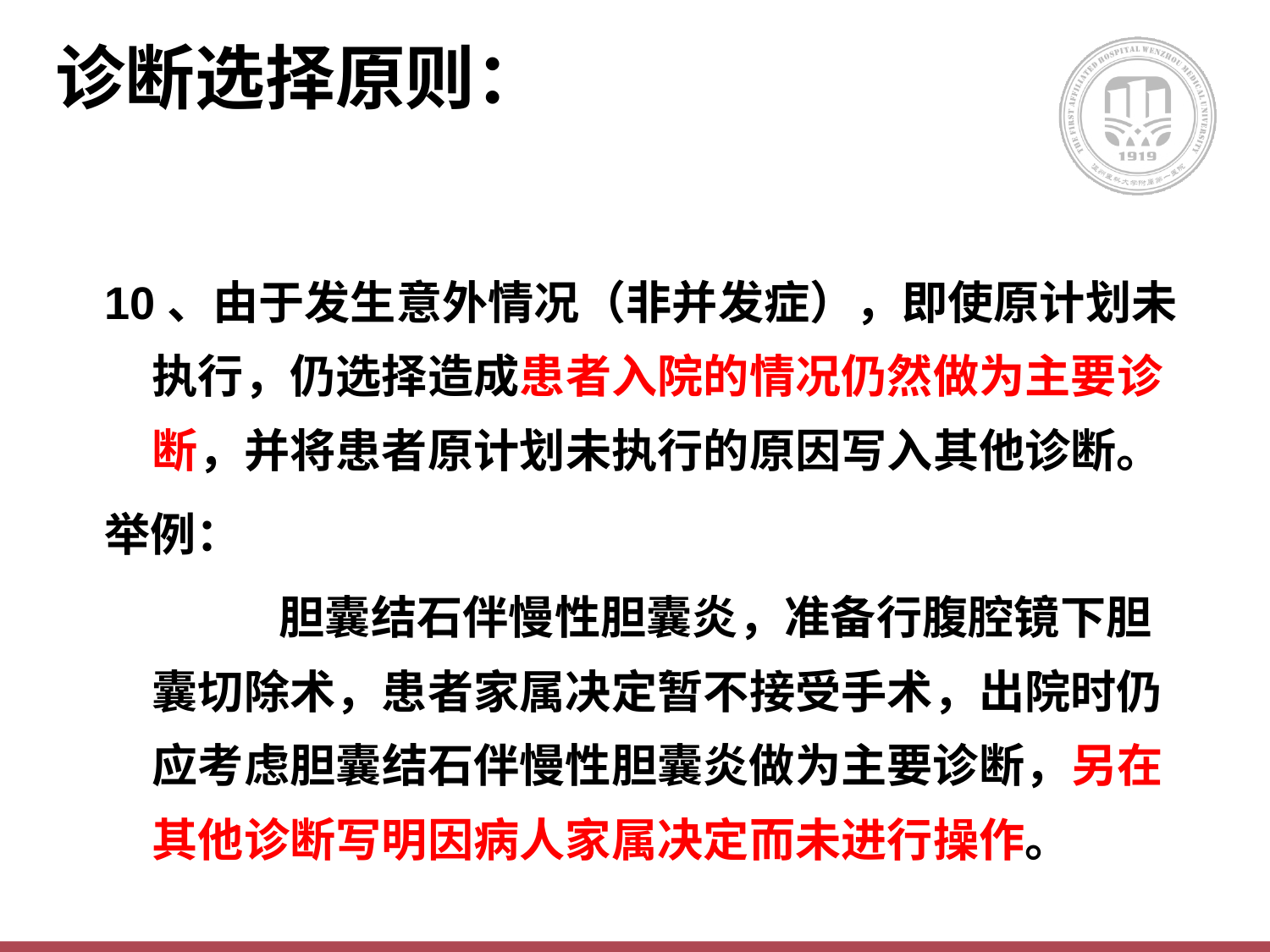

# 诊断选择原则：
10、由于发生意外情况（非并发症），即使原计划未执行，仍选择造成患者入院的情况仍然做为主要诊断，并将患者原计划未执行的原因写入其他诊断。
举例：
		胆囊结石伴慢性胆囊炎，准备行腹腔镜下胆囊切除术，患者家属决定暂不接受手术，出院时仍应考虑胆囊结石伴慢性胆囊炎做为主要诊断，另在其他诊断写明因病人家属决定而未进行操作。